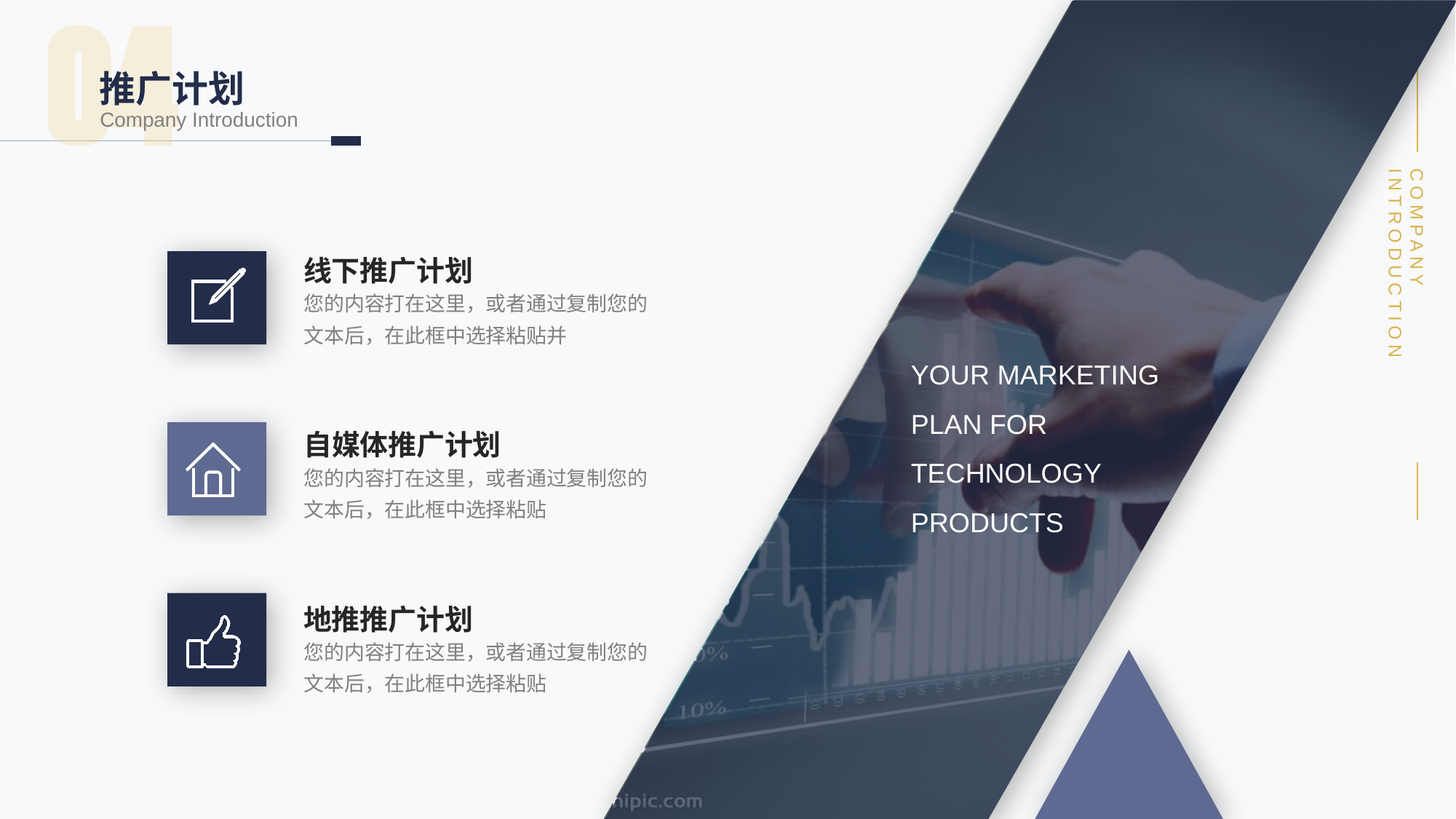

04
推广计划
Company Introduction
线下推广计划

您的内容打在这里，或者通过复制您的文本后，在此框中选择粘贴并
YOUR MARKETING PLAN FOR TECHNOLOGY PRODUCTS
自媒体推广计划

您的内容打在这里，或者通过复制您的文本后，在此框中选择粘贴
地推推广计划

您的内容打在这里，或者通过复制您的文本后，在此框中选择粘贴